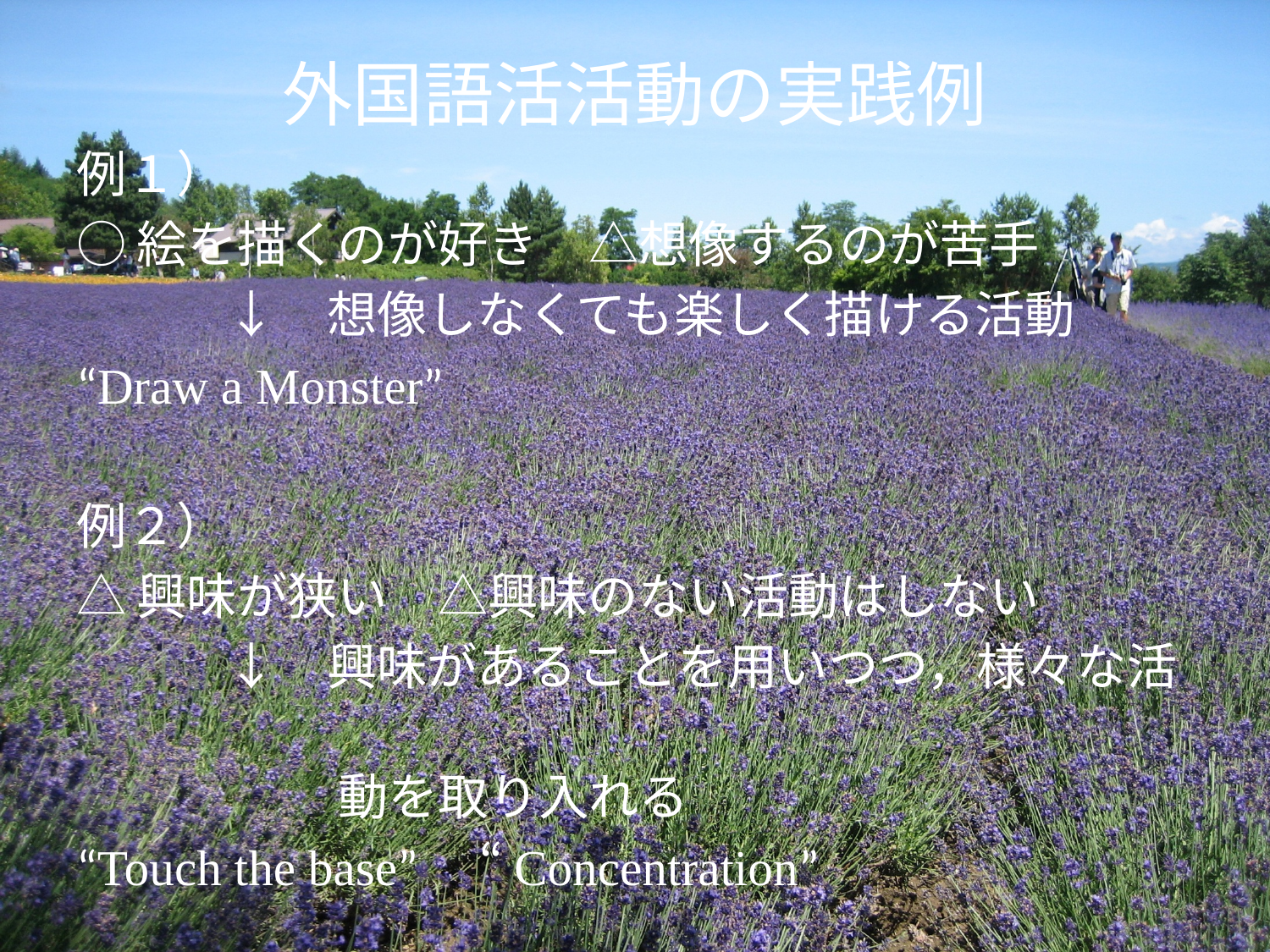

# 外国語活活動の実践例
例１）
○絵を描くのが好き　△想像するのが苦手
　　　↓　想像しなくても楽しく描ける活動
“Draw a Monster”

例２）
△興味が狭い　△興味のない活動はしない
　　　↓　興味があることを用いつつ，様々な活
　　　　　 動を取り入れる
“Touch the base”　“Concentration”